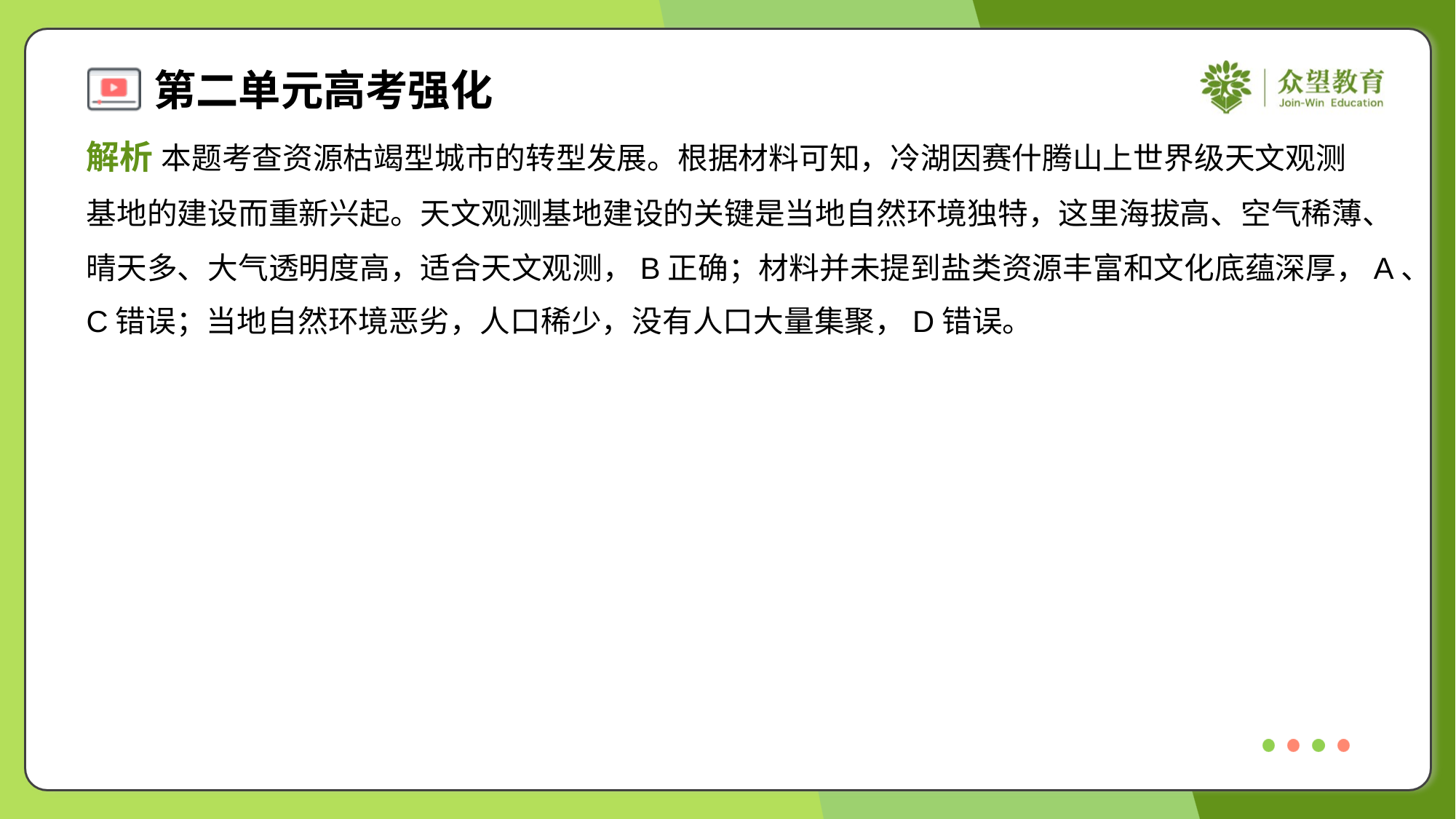

解析 本题考查资源枯竭型城市的转型发展。根据材料可知，冷湖因赛什腾山上世界级天文观测
基地的建设而重新兴起。天文观测基地建设的关键是当地自然环境独特，这里海拔高、空气稀薄、
晴天多、大气透明度高，适合天文观测，B正确；材料并未提到盐类资源丰富和文化底蕴深厚，A、
C错误；当地自然环境恶劣，人口稀少，没有人口大量集聚，D错误。